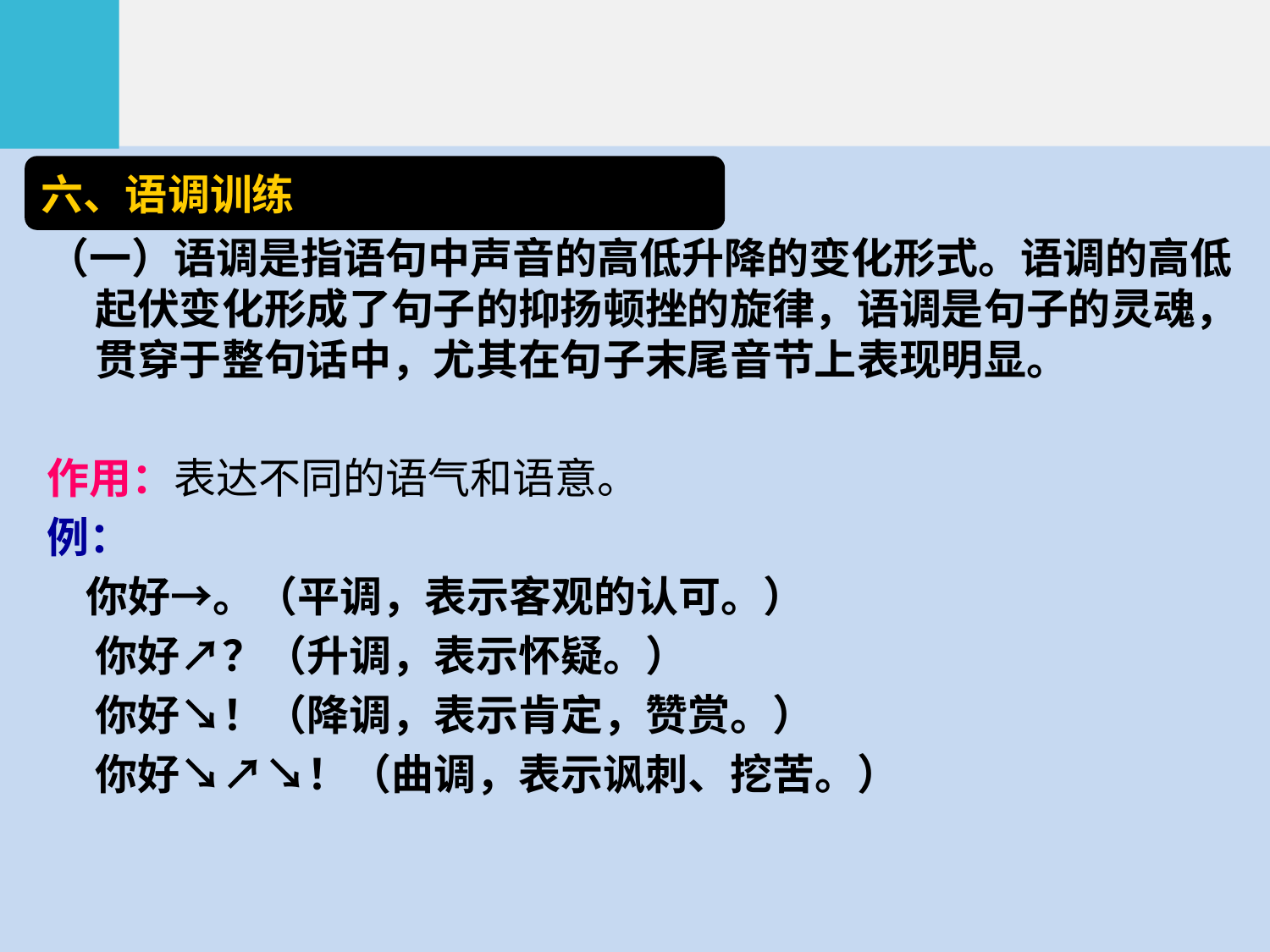

六、语调训练

（一）语调是指语句中声音的高低升降的变化形式。语调的高低起伏变化形成了句子的抑扬顿挫的旋律，语调是句子的灵魂，贯穿于整句话中，尤其在句子末尾音节上表现明显。

作用：表达不同的语气和语意。
例：
   你好→。（平调，表示客观的认可。）
    你好↗？（升调，表示怀疑。）
    你好↘！（降调，表示肯定，赞赏。）
    你好↘↗↘！（曲调，表示讽刺、挖苦。）